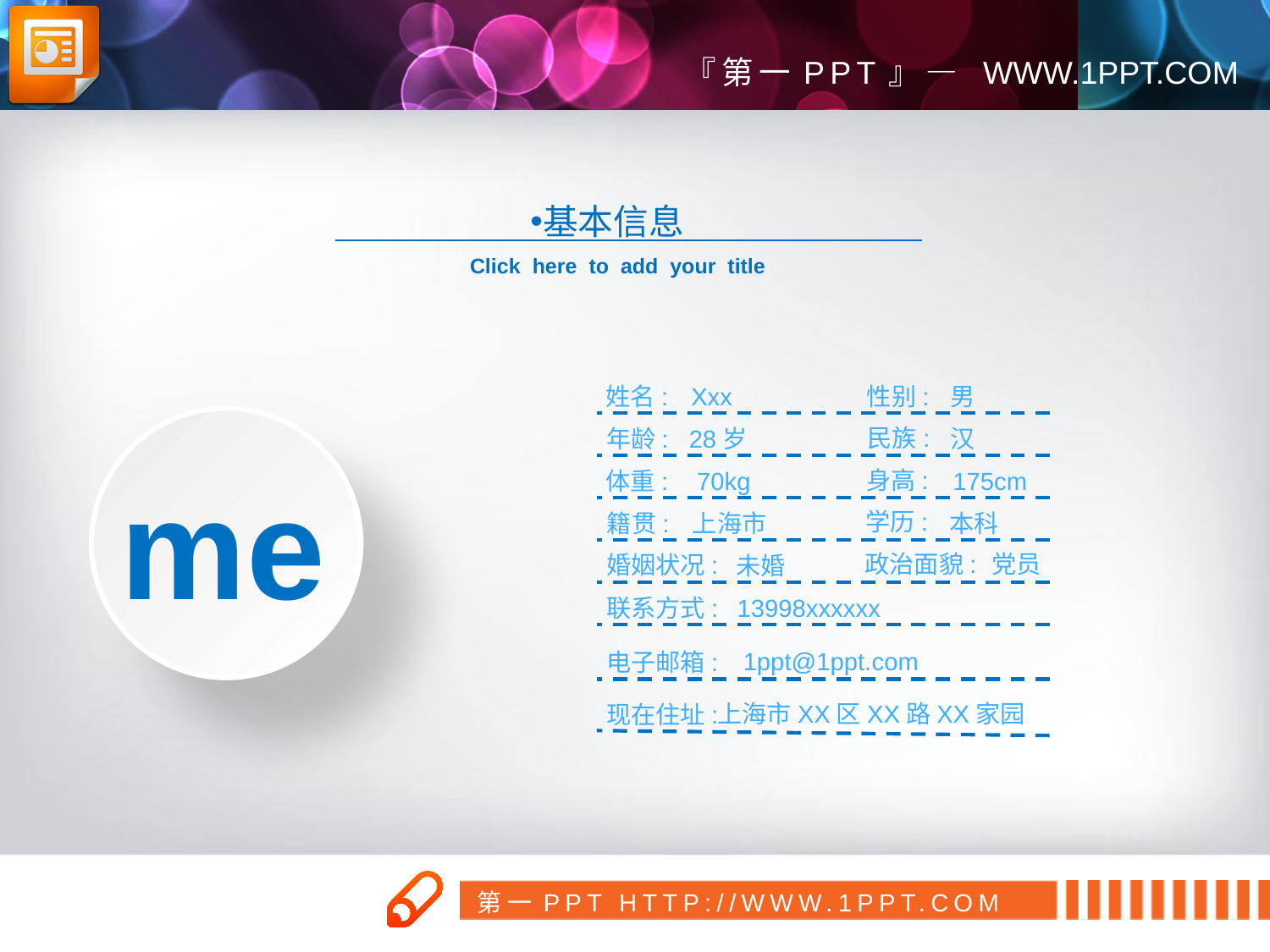

基本信息
  Click  here  to  add  your  title
性别:
男
姓名:
Xxx

民族:
汉
年龄:
28岁
me
身高:
体重:
70kg
175cm
学历:
籍贯:
上海市
本科
党员
政治面貌:
婚姻状况:
未婚
13998xxxxxx
联系方式:
1ppt@1ppt.com
电子邮箱:
上海市XX区XX路XX家园
现在住址: